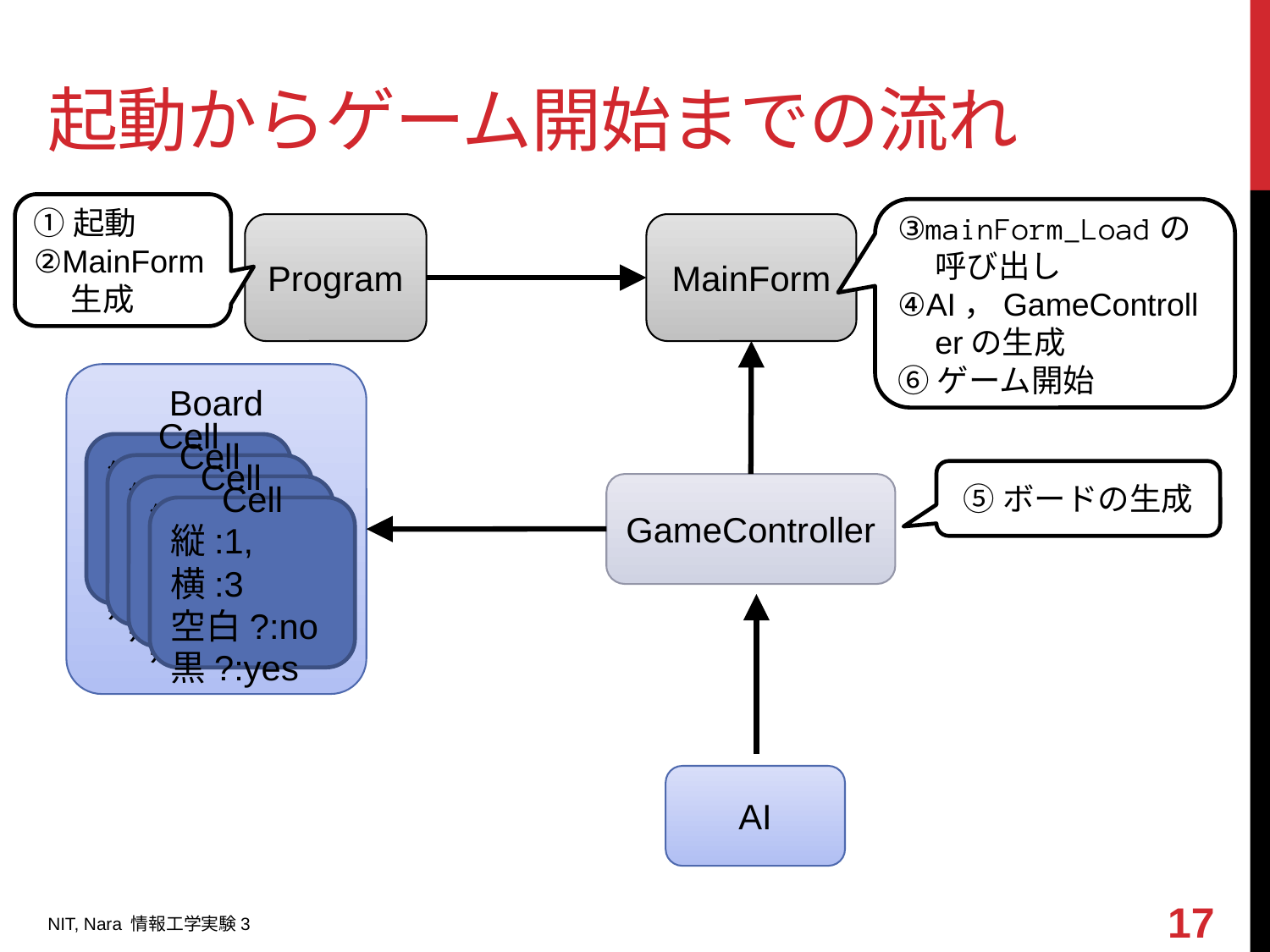

# 起動からゲーム開始までの流れ
①起動
②MainForm
生成
③mainForm_Loadの呼び出し
④AI，GameControllerの生成
⑥ゲーム開始
Program
MainForm
Board
Cell
縦:1, 横:3
空白?:no
黒?:yes
Cell
縦:1, 横:3
空白?:no
黒?:yes
⑤ボードの生成
GameController
Cell
縦:1, 横:3
空白?:no
黒?:yes
Cell
縦:1, 横:3
空白?:no
黒?:yes
AI
17
NIT, Nara 情報工学実験3